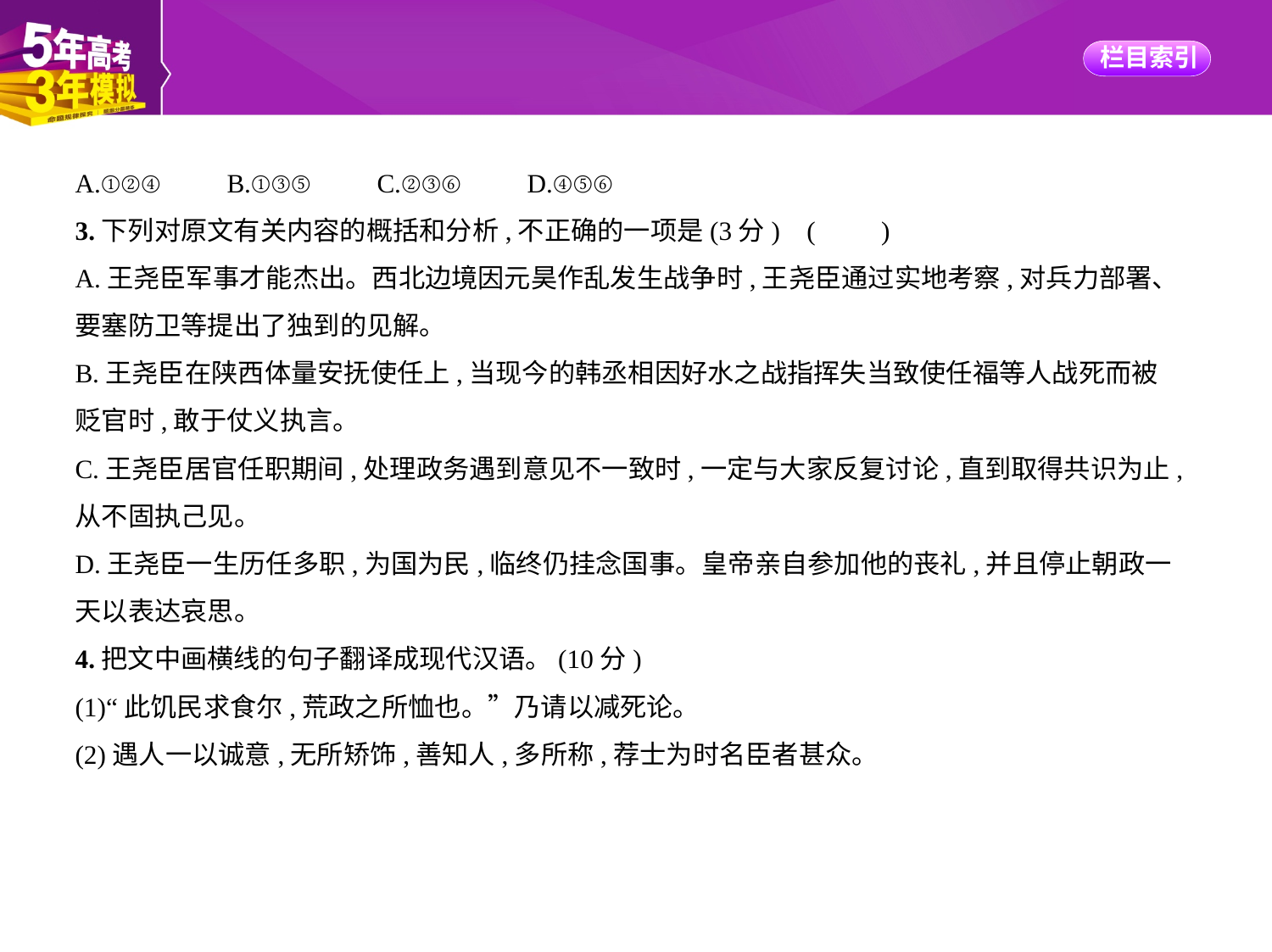

A.①②④　　B.①③⑤　　C.②③⑥　　D.④⑤⑥
3.下列对原文有关内容的概括和分析,不正确的一项是(3分) (　　)
A.王尧臣军事才能杰出。西北边境因元昊作乱发生战争时,王尧臣通过实地考察,对兵力部署、
要塞防卫等提出了独到的见解。
B.王尧臣在陕西体量安抚使任上,当现今的韩丞相因好水之战指挥失当致使任福等人战死而被
贬官时,敢于仗义执言。
C.王尧臣居官任职期间,处理政务遇到意见不一致时,一定与大家反复讨论,直到取得共识为止,
从不固执己见。
D.王尧臣一生历任多职,为国为民,临终仍挂念国事。皇帝亲自参加他的丧礼,并且停止朝政一
天以表达哀思。
4.把文中画横线的句子翻译成现代汉语。(10分)
(1)“此饥民求食尔,荒政之所恤也。”乃请以减死论。
(2)遇人一以诚意,无所矫饰,善知人,多所称,荐士为时名臣者甚众。